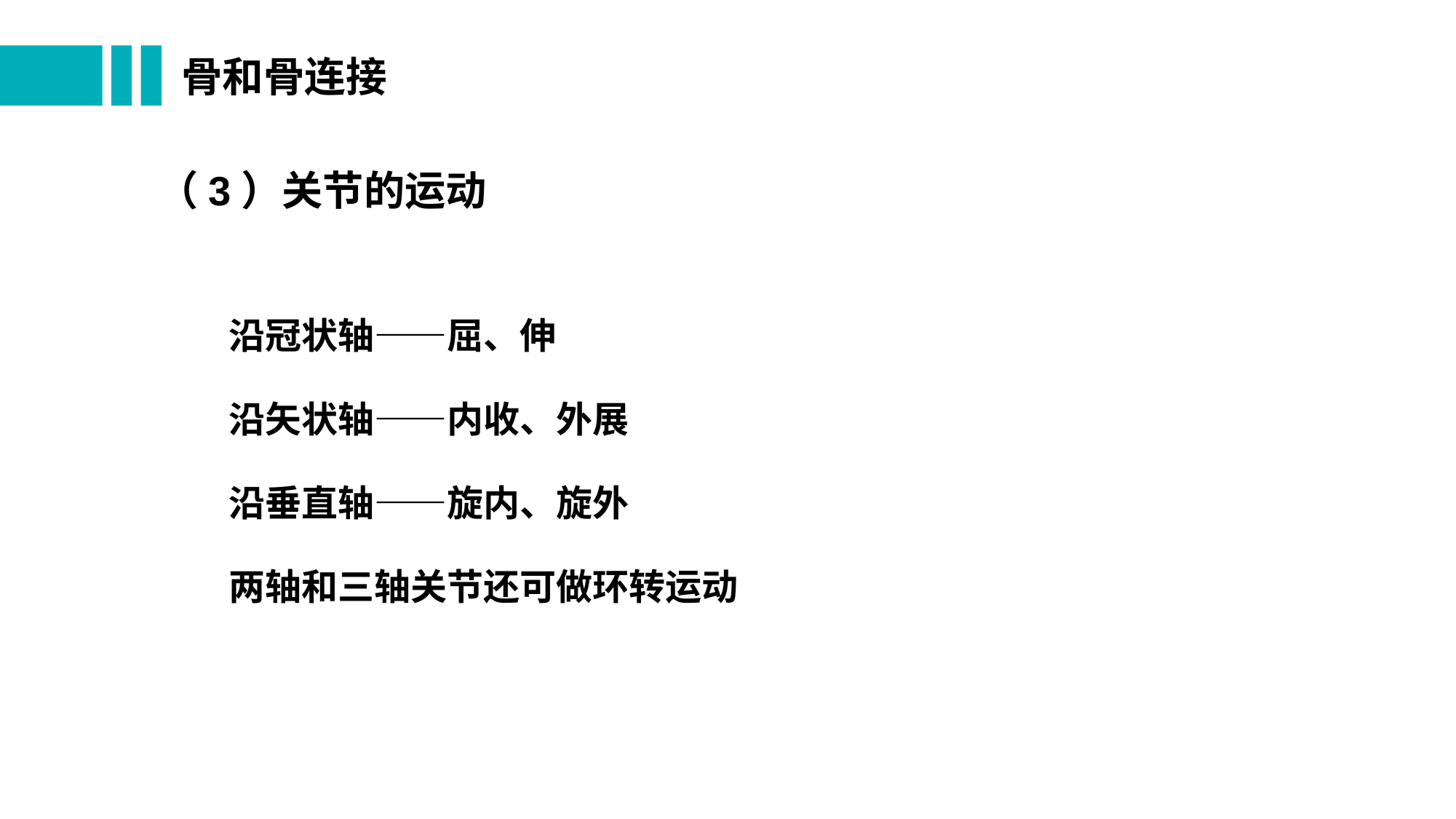

# 骨和骨连接
（3）关节的运动
  沿冠状轴——屈、伸
  沿矢状轴——内收、外展
  沿垂直轴——旋内、旋外
  两轴和三轴关节还可做环转运动